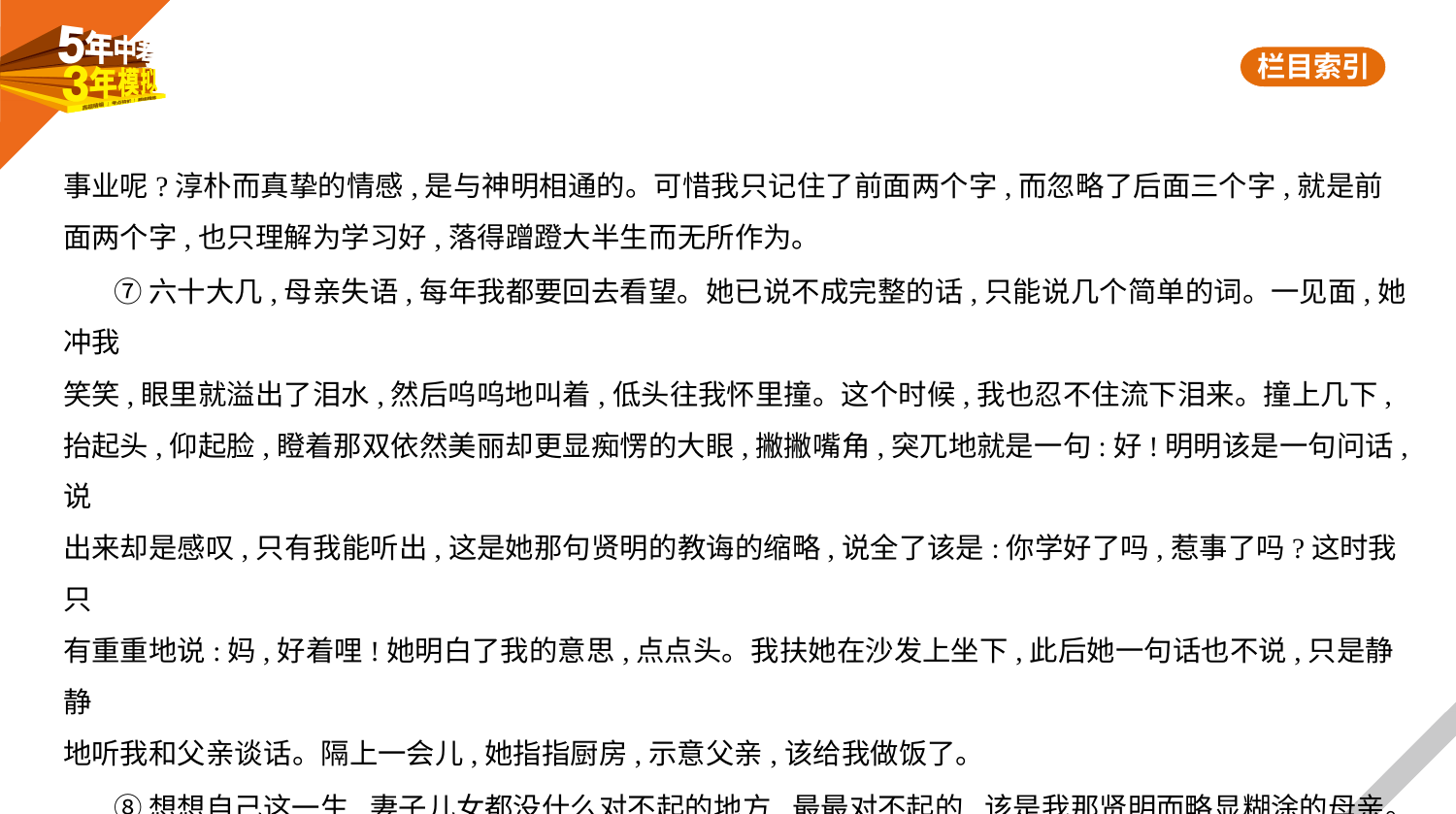

事业呢?淳朴而真挚的情感,是与神明相通的。可惜我只记住了前面两个字,而忽略了后面三个字,就是前
面两个字,也只理解为学习好,落得蹭蹬大半生而无所作为。
        ⑦六十大几,母亲失语,每年我都要回去看望。她已说不成完整的话,只能说几个简单的词。一见面,她冲我
笑笑,眼里就溢出了泪水,然后呜呜地叫着,低头往我怀里撞。这个时候,我也忍不住流下泪来。撞上几下,
抬起头,仰起脸,瞪着那双依然美丽却更显痴愣的大眼,撇撇嘴角,突兀地就是一句:好!明明该是一句问话,说
出来却是感叹,只有我能听出,这是她那句贤明的教诲的缩略,说全了该是:你学好了吗,惹事了吗?这时我只
有重重地说:妈,好着哩!她明白了我的意思,点点头。我扶她在沙发上坐下,此后她一句话也不说,只是静静
地听我和父亲谈话。隔上一会儿,她指指厨房,示意父亲,该给我做饭了。
        ⑧想想自己这一生,妻子儿女都没什么对不起的地方,最最对不起的,该是我那贤明而略显糊涂的母亲。
        ⑨如今我也老了,一想起母亲就想哭。
(选自《文艺报》2018年9月10日,有删改)